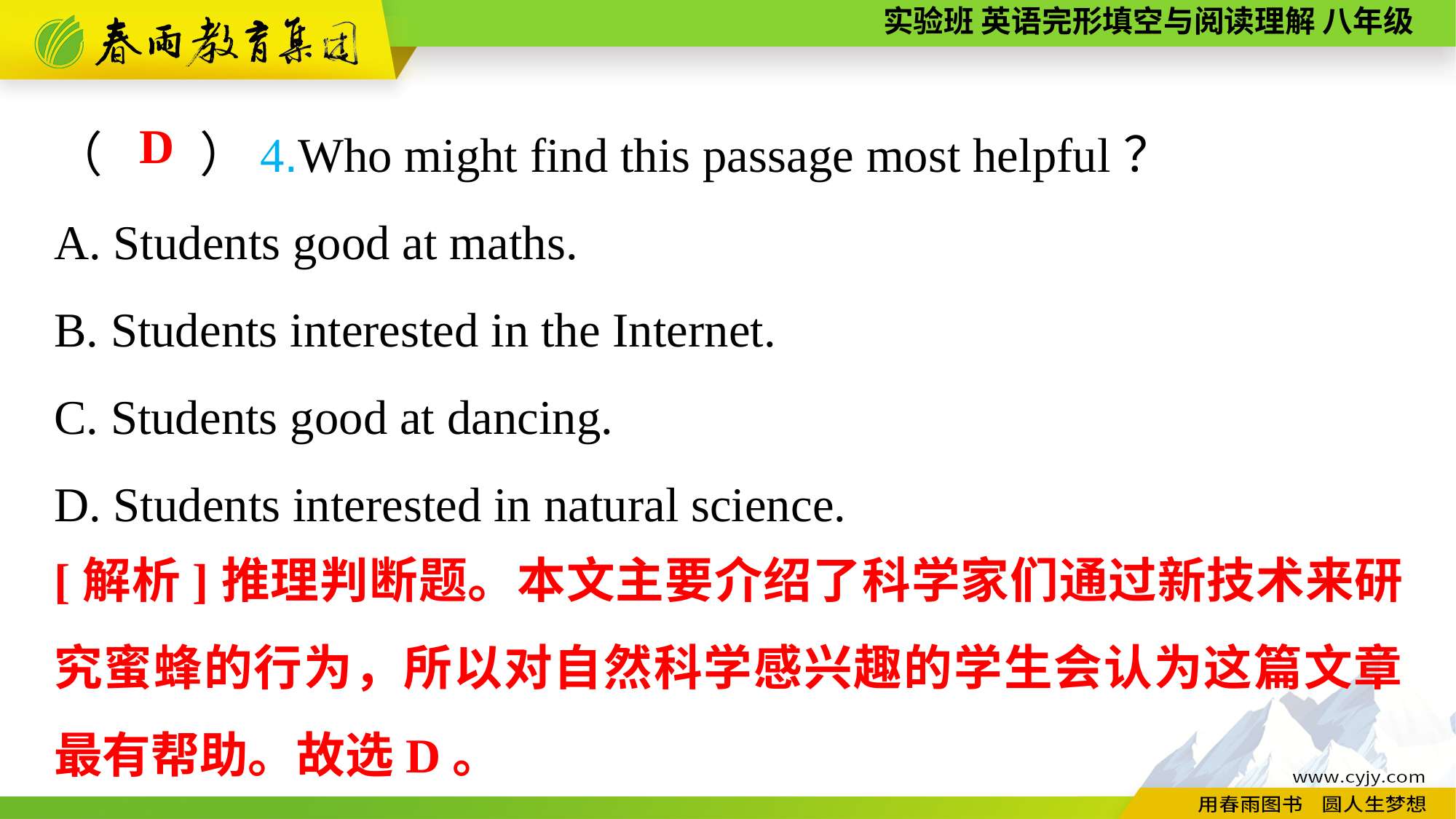

（　　）4.Who might find this passage most helpful？
A. Students good at maths.
B. Students interested in the Internet.
C. Students good at dancing.
D. Students interested in natural science.
D
[解析]推理判断题。本文主要介绍了科学家们通过新技术来研究蜜蜂的行为，所以对自然科学感兴趣的学生会认为这篇文章最有帮助。故选D。